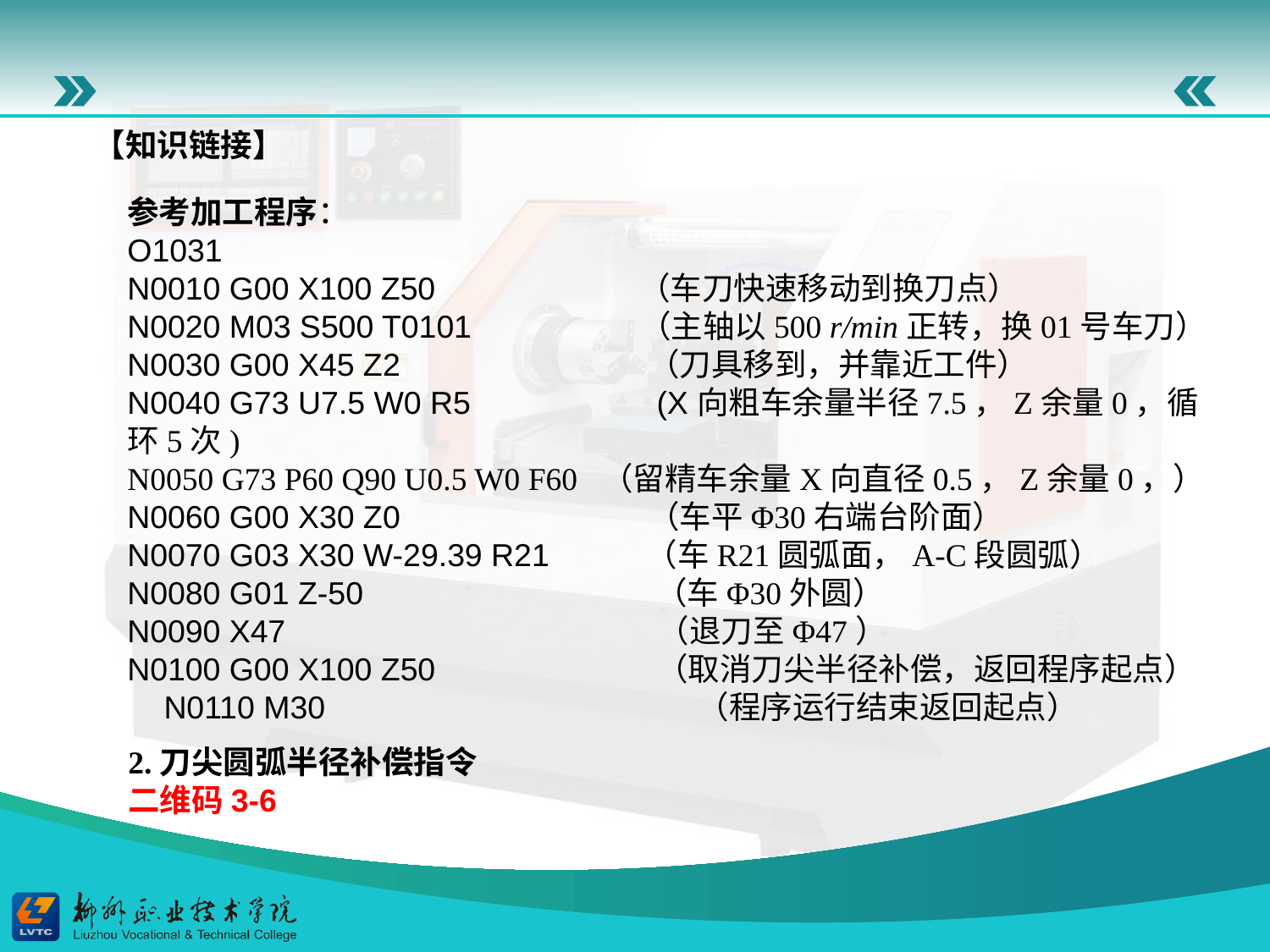

【知识链接】
参考加工程序：O1031N0010 G00 X100 Z50                      （车刀快速移动到换刀点）N0020 M03 S500 T0101                  （主轴以500 r/min正转，换01号车刀）N0030 G00 X45 Z2                           （刀具移到，并靠近工件）N0040 G73 U7.5 W0 R5                     (X向粗车余量半径7.5，Z余量0，循环5次)N0050 G73 P60 Q90 U0.5 W0 F60  （留精车余量X向直径0.5，Z余量0，）N0060 G00 X30 Z0                           （车平Φ30右端台阶面）N0070 G03 X30 W-29.39 R21          （车R21圆弧面，A-C段圆弧）N0080 G01 Z-50                                （车Φ30外圆）N0090 X47                                         （退刀至Φ47）N0100 G00 X100 Z50                        （取消刀尖半径补偿，返回程序起点）N0110 M30                                         （程序运行结束返回起点）
2.刀尖圆弧半径补偿指令
二维码3-6